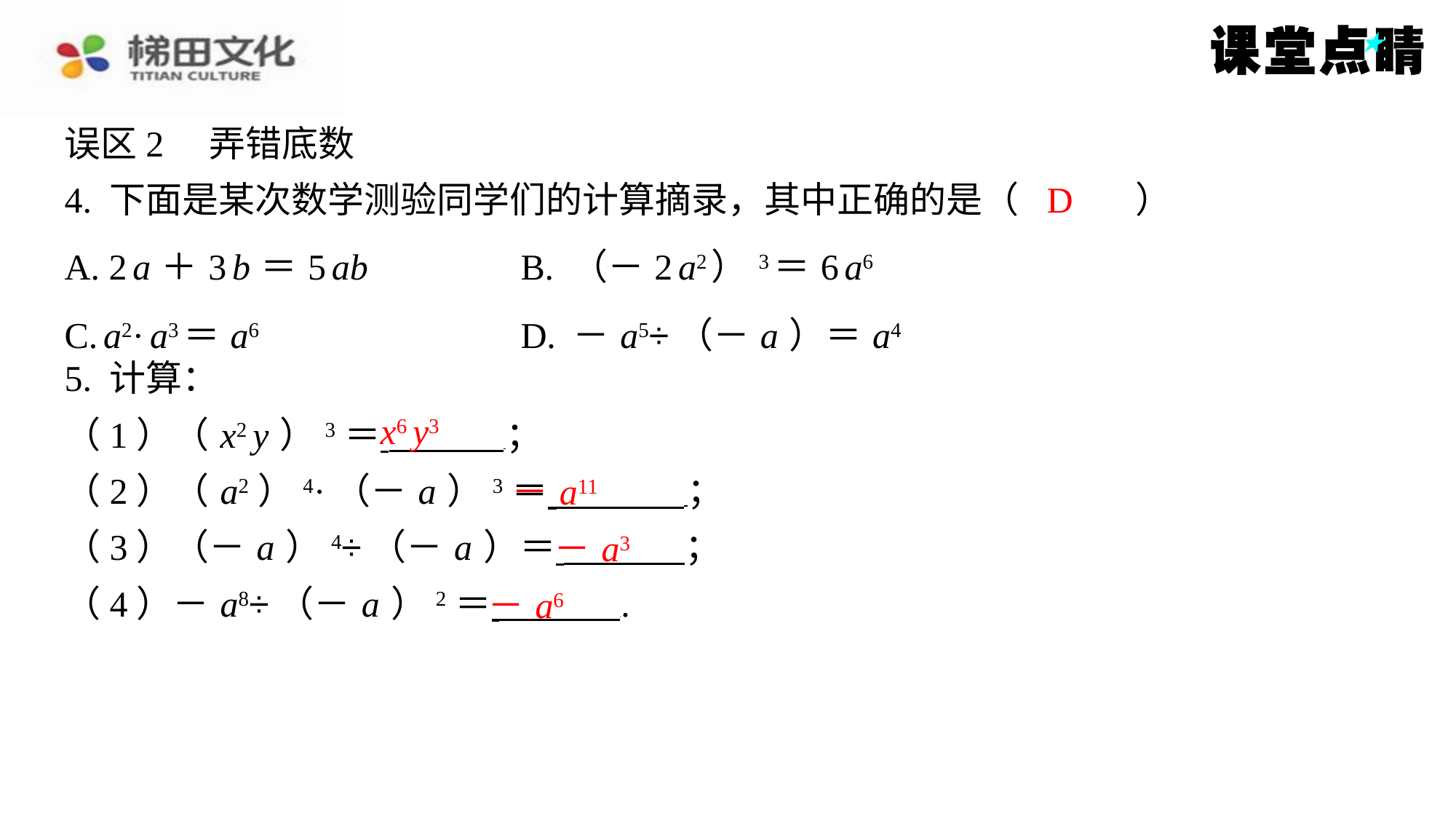

误区2　弄错底数
4. 下面是某次数学测验同学们的计算摘录，其中正确的是（　D　）
D
| A. 2 a ＋3 b ＝5 ab | B. （－2 a2）3＝6 a6 |
| --- | --- |
| C. a2· a3＝ a6 | D. － a5÷（－ a ）＝ a4 |
5. 计算：
（1）（ x2 y ）3＝                   ⁠；
（2）（ a2）4·（－ a ）3＝                     ⁠；
（3）（－ a ）4÷（－ a ）＝                   ⁠；
（4）－ a8÷（－ a ）2＝                    ⁠.
x6 y3
－ a11
－ a3
－ a6